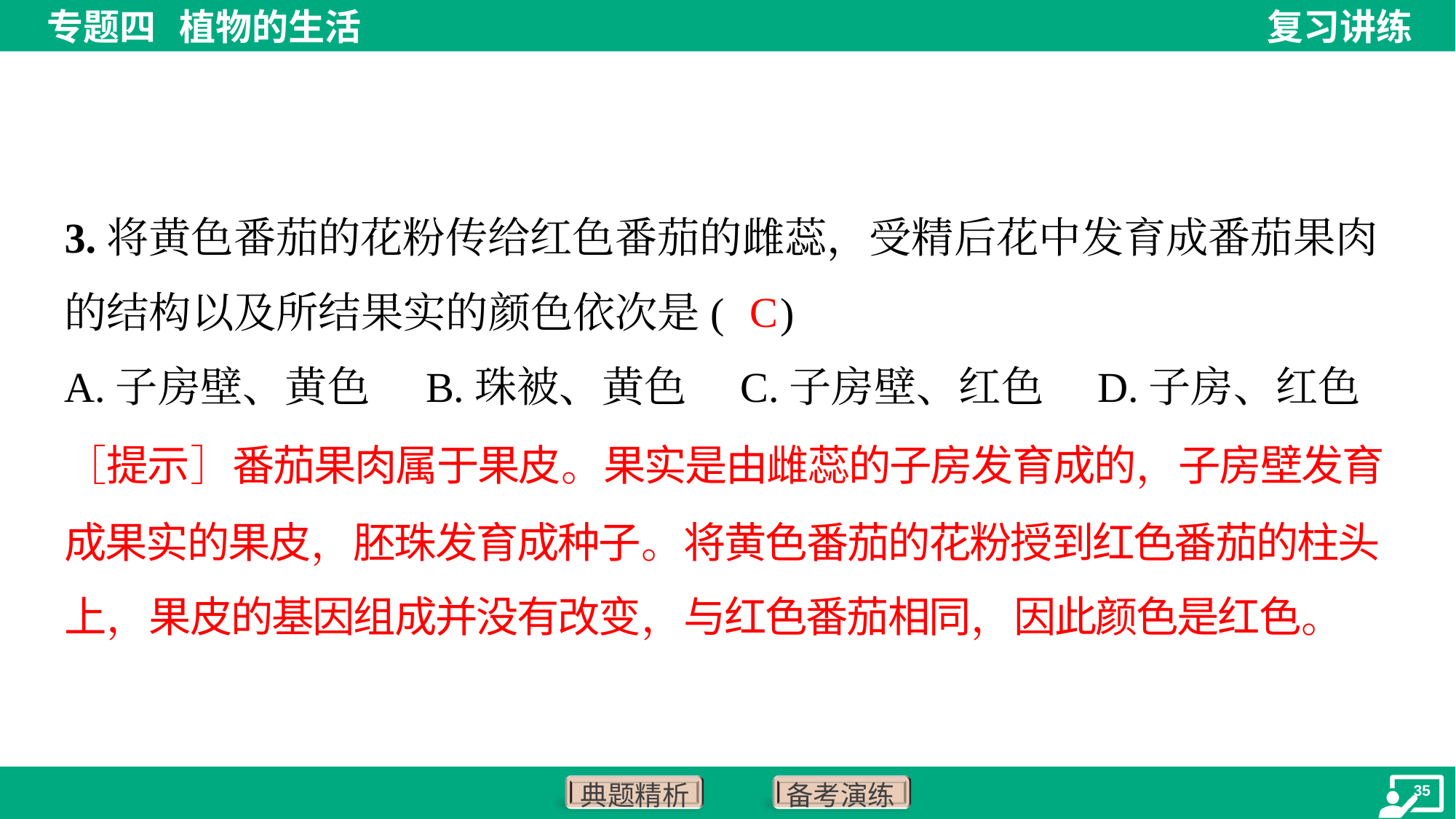

3.将黄色番茄的花粉传给红色番茄的雌蕊，受精后花中发育成番茄果肉
的结构以及所结果实的颜色依次是(     )
C
A.子房壁、黄色	B.珠被、黄色	C.子房壁、红色	D.子房、红色
［提示］番茄果肉属于果皮。果实是由雌蕊的子房发育成的，子房壁发育
成果实的果皮，胚珠发育成种子。将黄色番茄的花粉授到红色番茄的柱头
上，果皮的基因组成并没有改变，与红色番茄相同，因此颜色是红色。